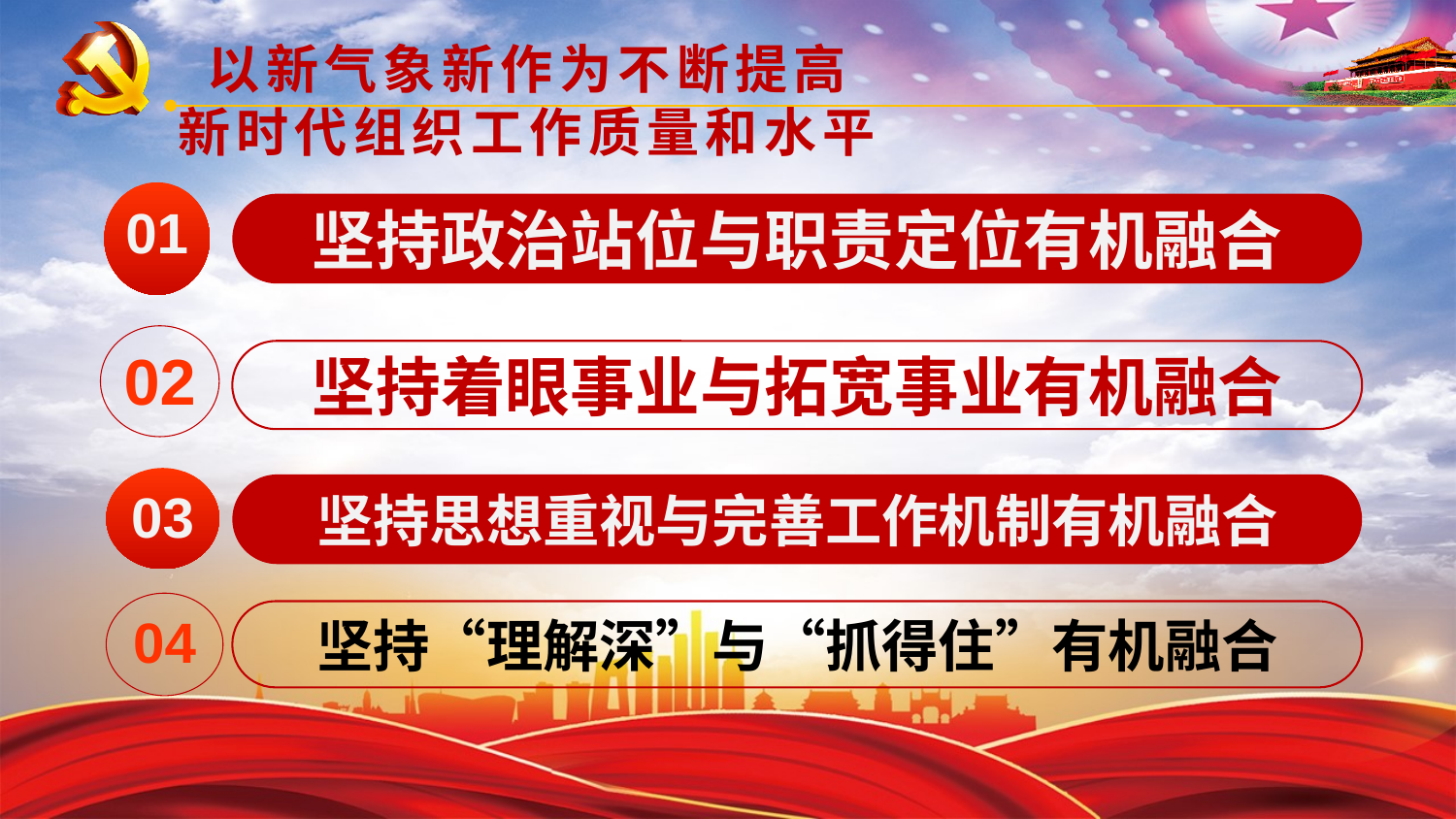

以新气象新作为不断提高
新时代组织工作质量和水平

01
坚持政治站位与职责定位有机融合

02
坚持着眼事业与拓宽事业有机融合

03
坚持思想重视与完善工作机制有机融合

04
坚持“理解深”与“抓得住”有机融合